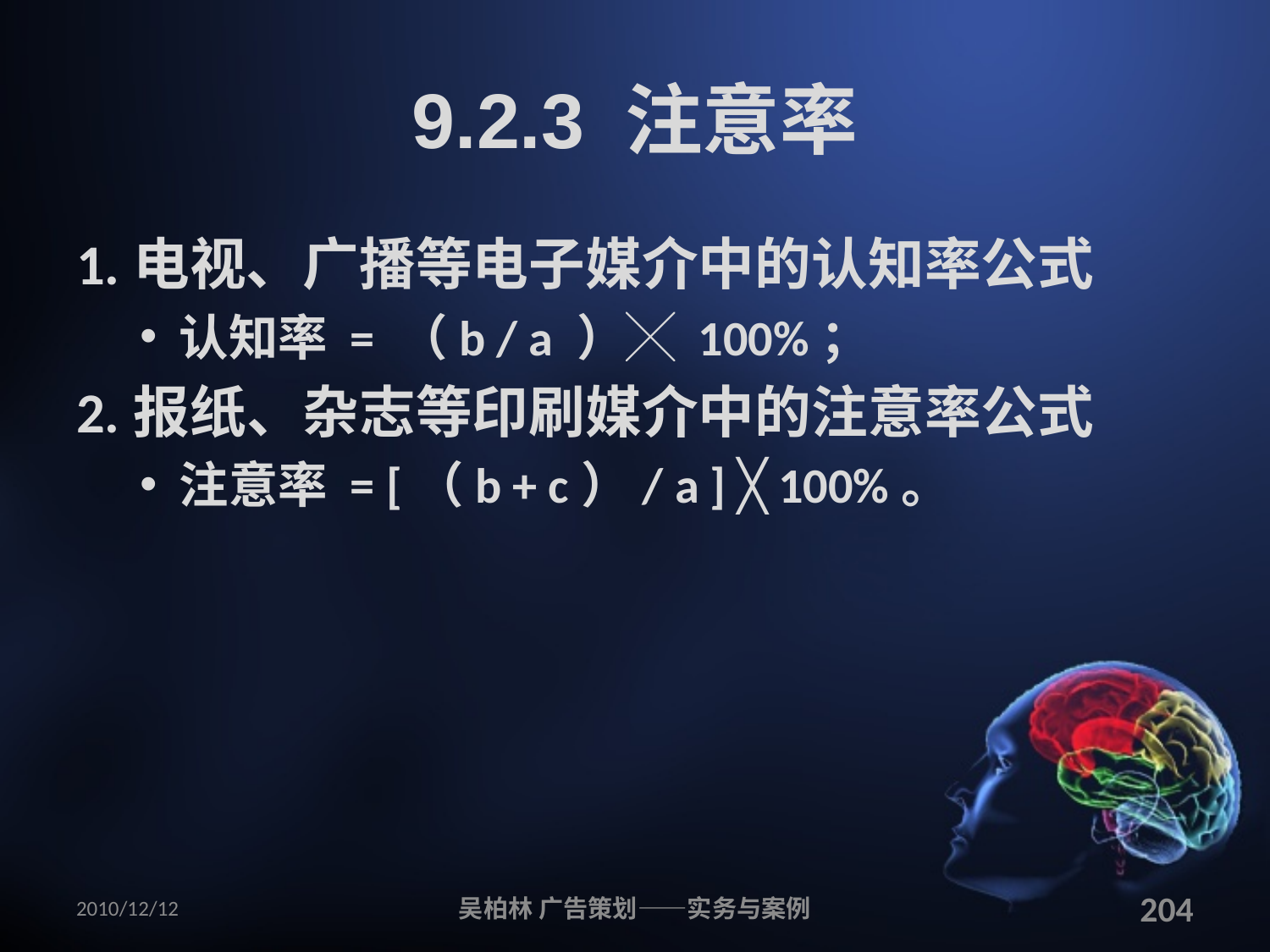

# 9.2.3 注意率
1.电视、广播等电子媒介中的认知率公式
认知率 = （b / a ）╳ 100%；
2.报纸、杂志等印刷媒介中的注意率公式
注意率 = [（b + c）/ a ] ╳ 100%。

2010/12/12
吴柏林 广告策划——实务与案例
204